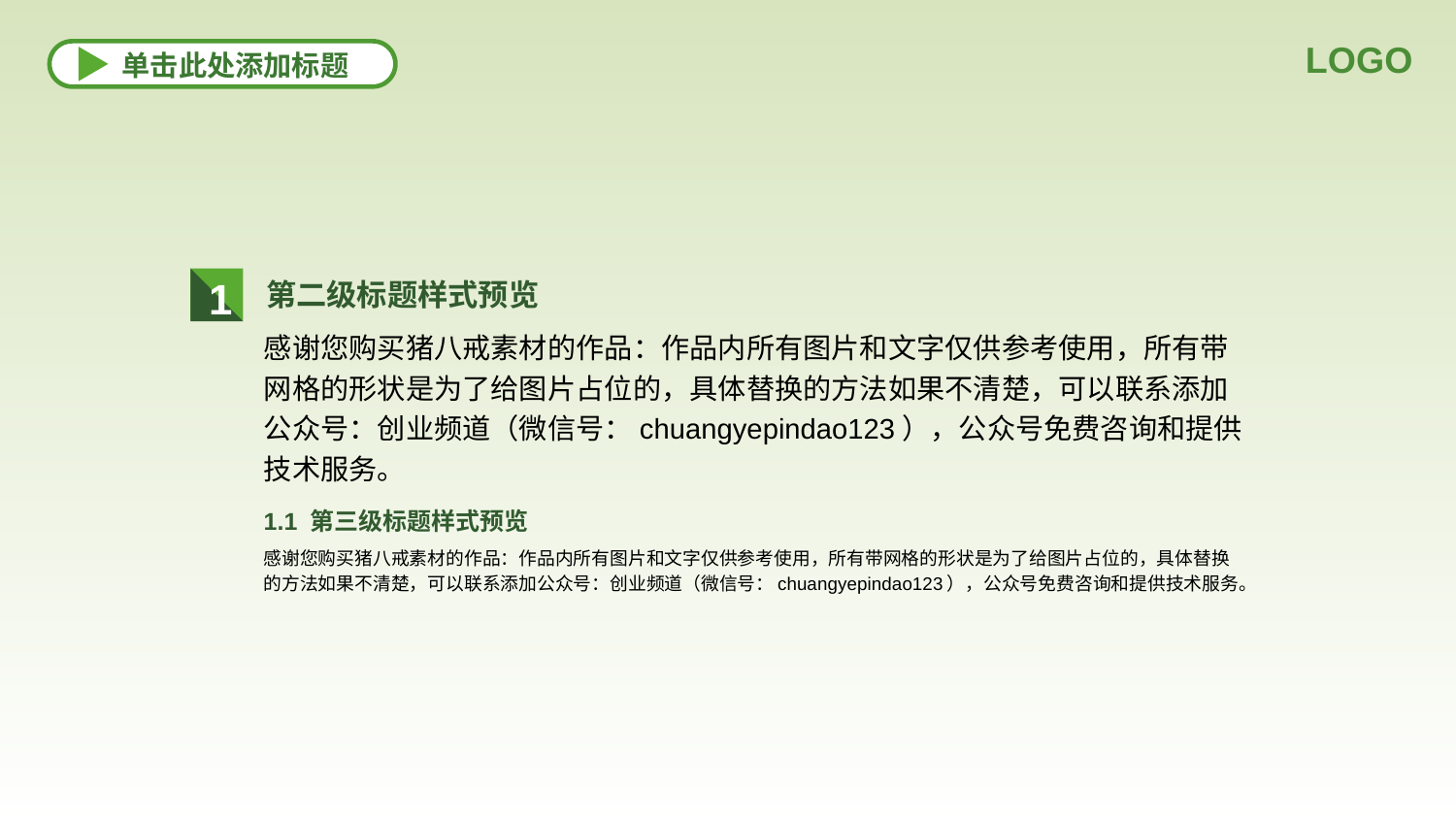

LOGO
单击此处添加标题

X

1

第二级标题样式预览
感谢您购买猪八戒素材的作品：作品内所有图片和文字仅供参考使用，所有带网格的形状是为了给图片占位的，具体替换的方法如果不清楚，可以联系添加公众号：创业频道（微信号：chuangyepindao123），公众号免费咨询和提供技术服务。
1.1 第三级标题样式预览
感谢您购买猪八戒素材的作品：作品内所有图片和文字仅供参考使用，所有带网格的形状是为了给图片占位的，具体替换的方法如果不清楚，可以联系添加公众号：创业频道（微信号：chuangyepindao123），公众号免费咨询和提供技术服务。